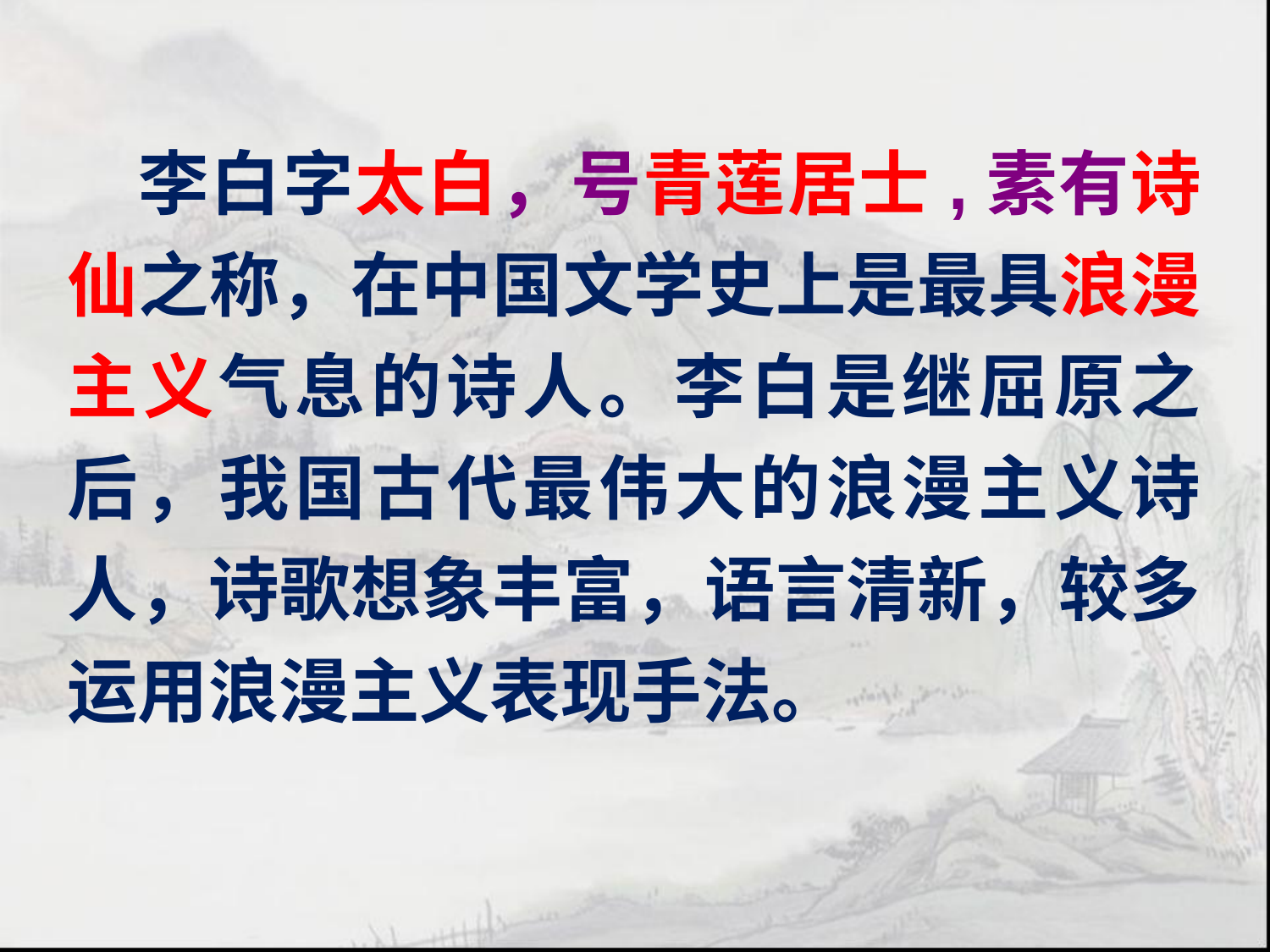

李白字太白，号青莲居士,素有诗仙之称，在中国文学史上是最具浪漫主义气息的诗人。李白是继屈原之后，我国古代最伟大的浪漫主义诗人，诗歌想象丰富，语言清新，较多运用浪漫主义表现手法。